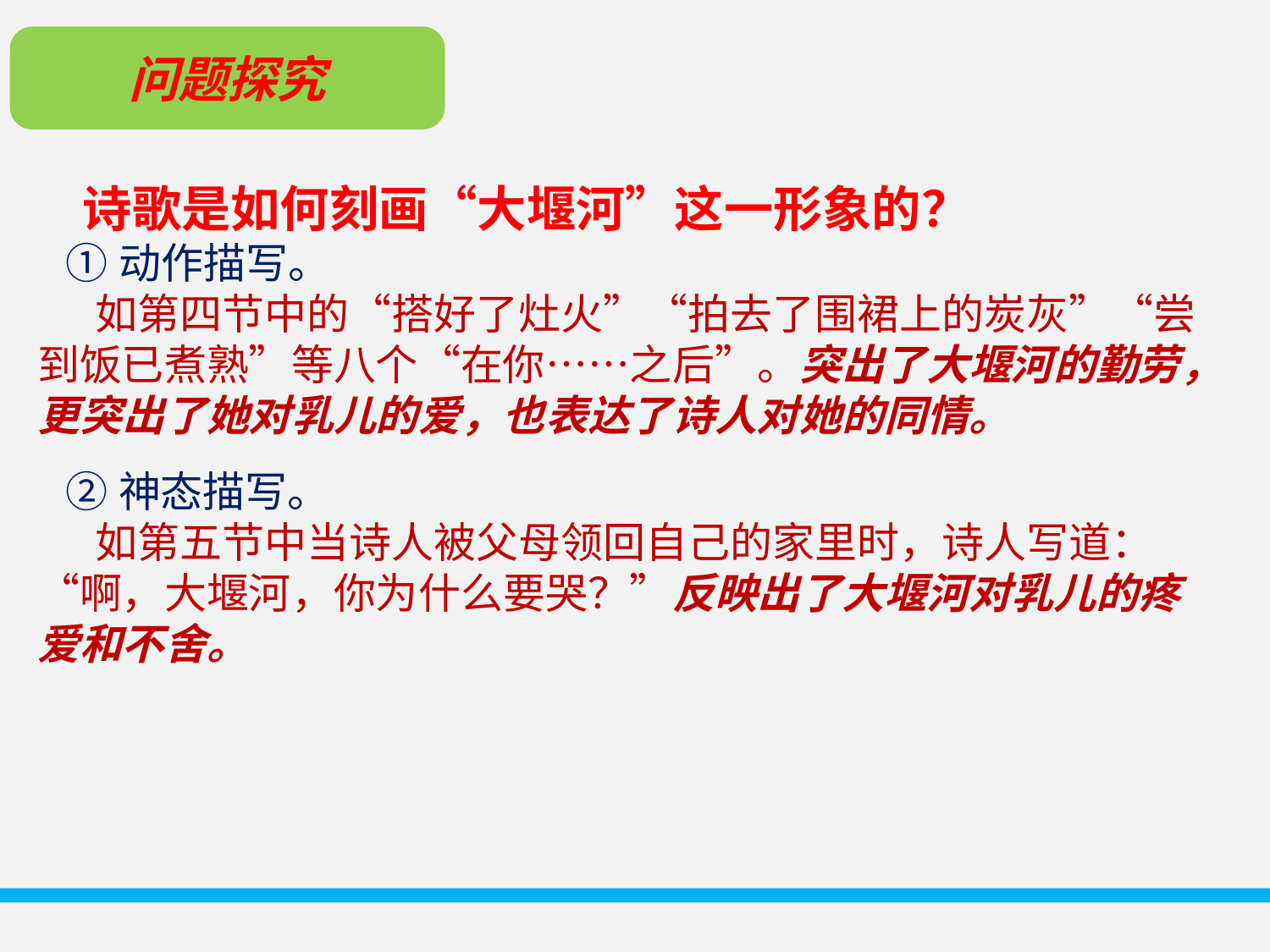

问题探究

   诗歌是如何刻画“大堰河”这一形象的？
   ①动作描写。
     如第四节中的“搭好了灶火”“拍去了围裙上的炭灰”“尝到饭已煮熟”等八个“在你……之后”。突出了大堰河的勤劳，更突出了她对乳儿的爱，也表达了诗人对她的同情。

   ②神态描写。
     如第五节中当诗人被父母领回自己的家里时，诗人写道：“啊，大堰河，你为什么要哭？”反映出了大堰河对乳儿的疼爱和不舍。